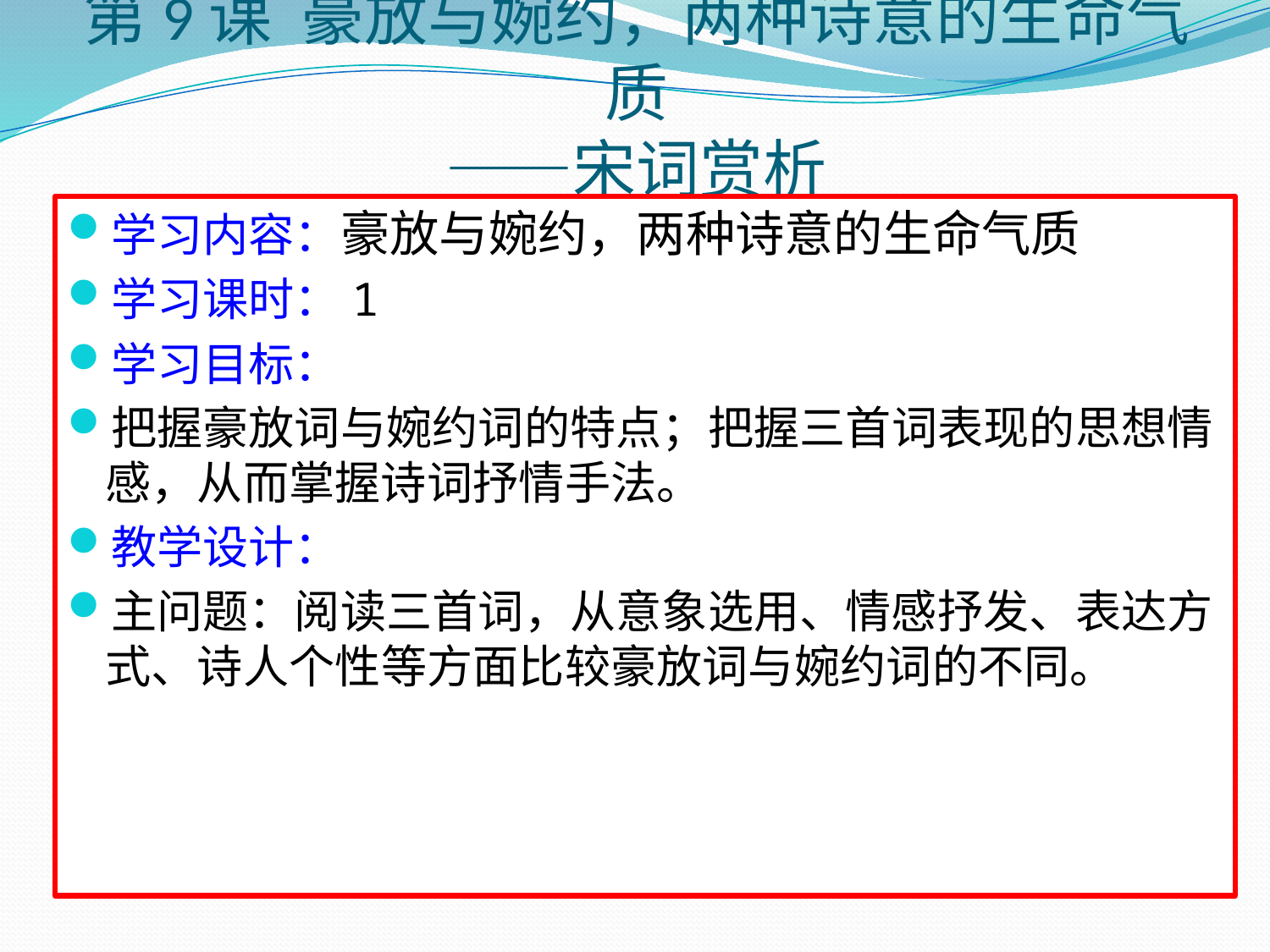

# 第9课  豪放与婉约，两种诗意的生命气质 ——宋词赏析
学习内容：豪放与婉约，两种诗意的生命气质
学习课时：1
学习目标：
把握豪放词与婉约词的特点；把握三首词表现的思想情感，从而掌握诗词抒情手法。
教学设计：
主问题：阅读三首词，从意象选用、情感抒发、表达方式、诗人个性等方面比较豪放词与婉约词的不同。